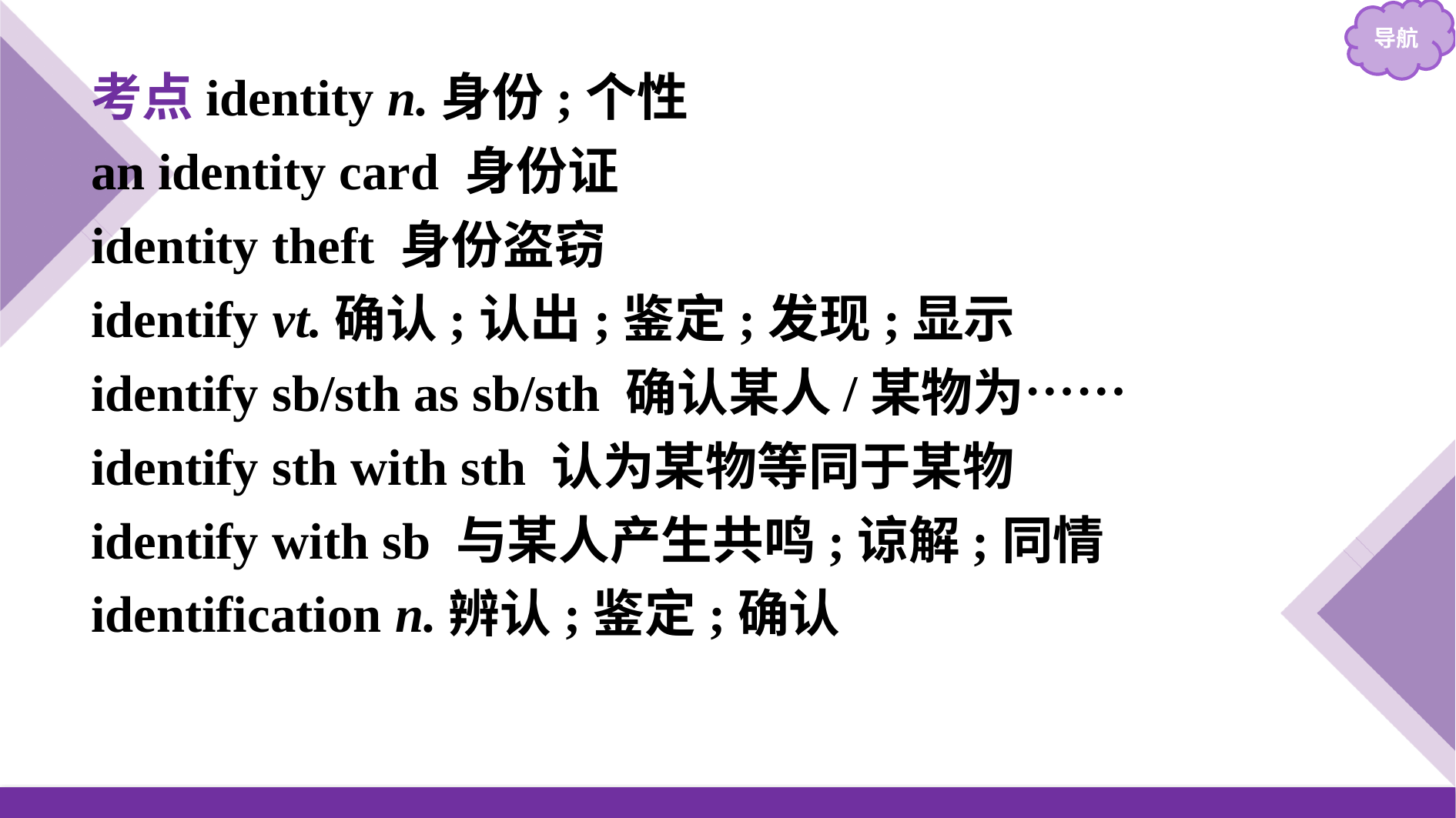

考点identity n.身份;个性
an identity card 身份证
identity theft 身份盗窃
identify vt.确认;认出;鉴定;发现;显示
identify sb/sth as sb/sth 确认某人/某物为……
identify sth with sth 认为某物等同于某物
identify with sb 与某人产生共鸣;谅解;同情
identification n.辨认;鉴定;确认